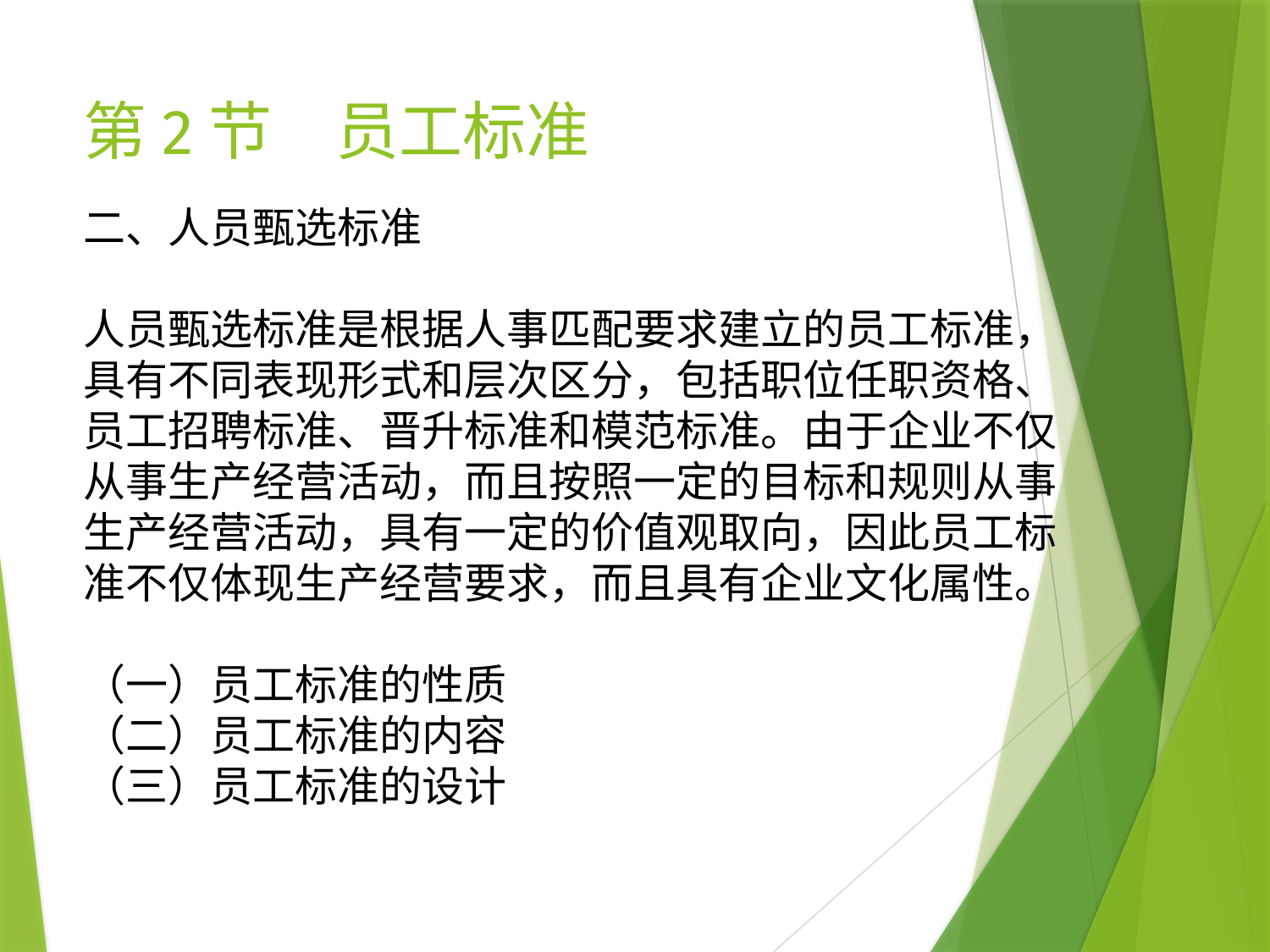

# 第2节　员工标准
二、人员甄选标准

人员甄选标准是根据人事匹配要求建立的员工标准，具有不同表现形式和层次区分，包括职位任职资格、员工招聘标准、晋升标准和模范标准。由于企业不仅从事生产经营活动，而且按照一定的目标和规则从事生产经营活动，具有一定的价值观取向，因此员工标准不仅体现生产经营要求，而且具有企业文化属性。

（一）员工标准的性质
（二）员工标准的内容
（三）员工标准的设计